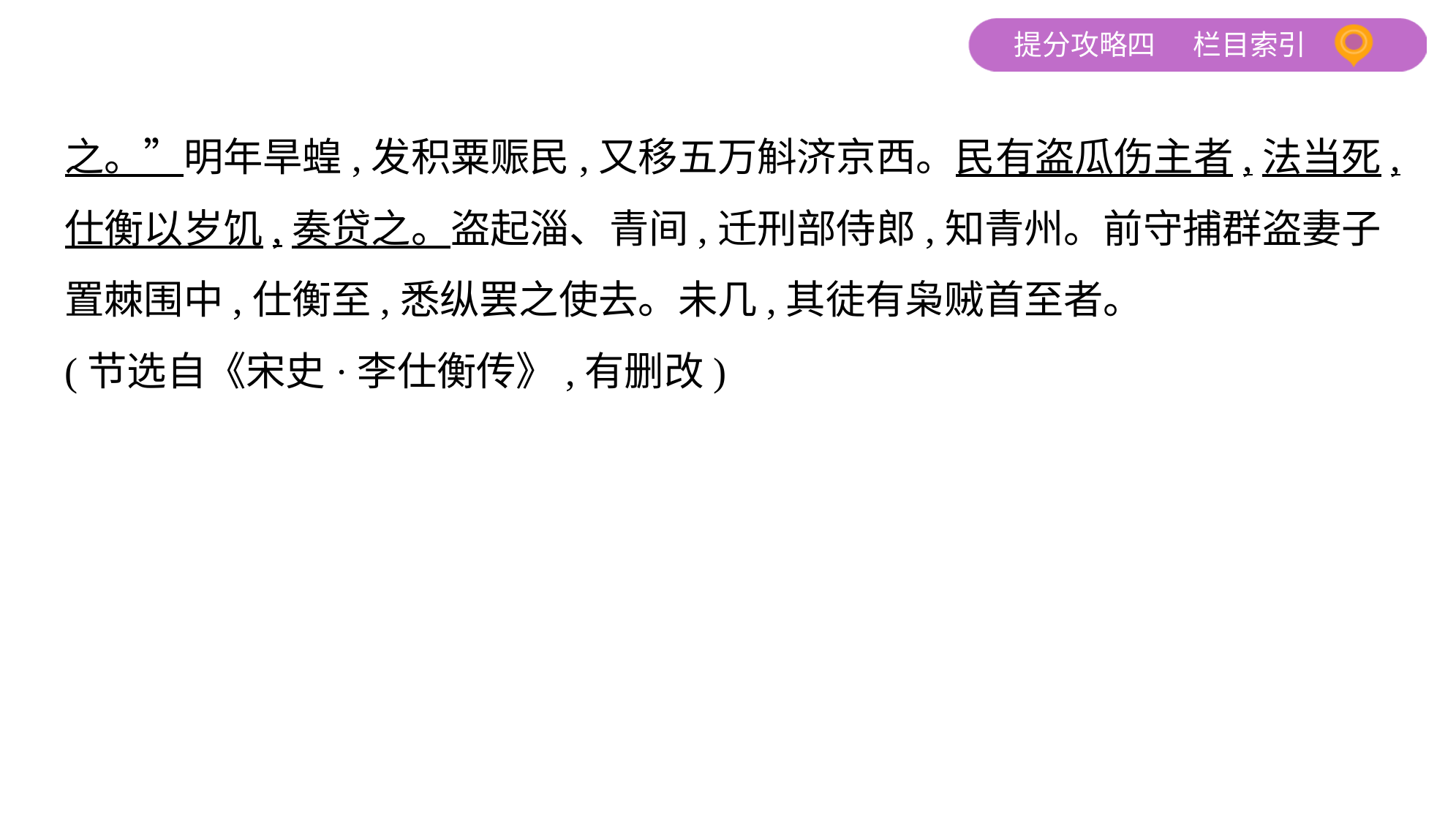

之。”明年旱蝗,发积粟赈民,又移五万斛济京西。民有盗瓜伤主者,法当死,
仕衡以岁饥,奏贷之。盗起淄、青间,迁刑部侍郎,知青州。前守捕群盗妻子
置棘围中,仕衡至,悉纵罢之使去。未几,其徒有枭贼首至者。
(节选自《宋史·李仕衡传》,有删改)